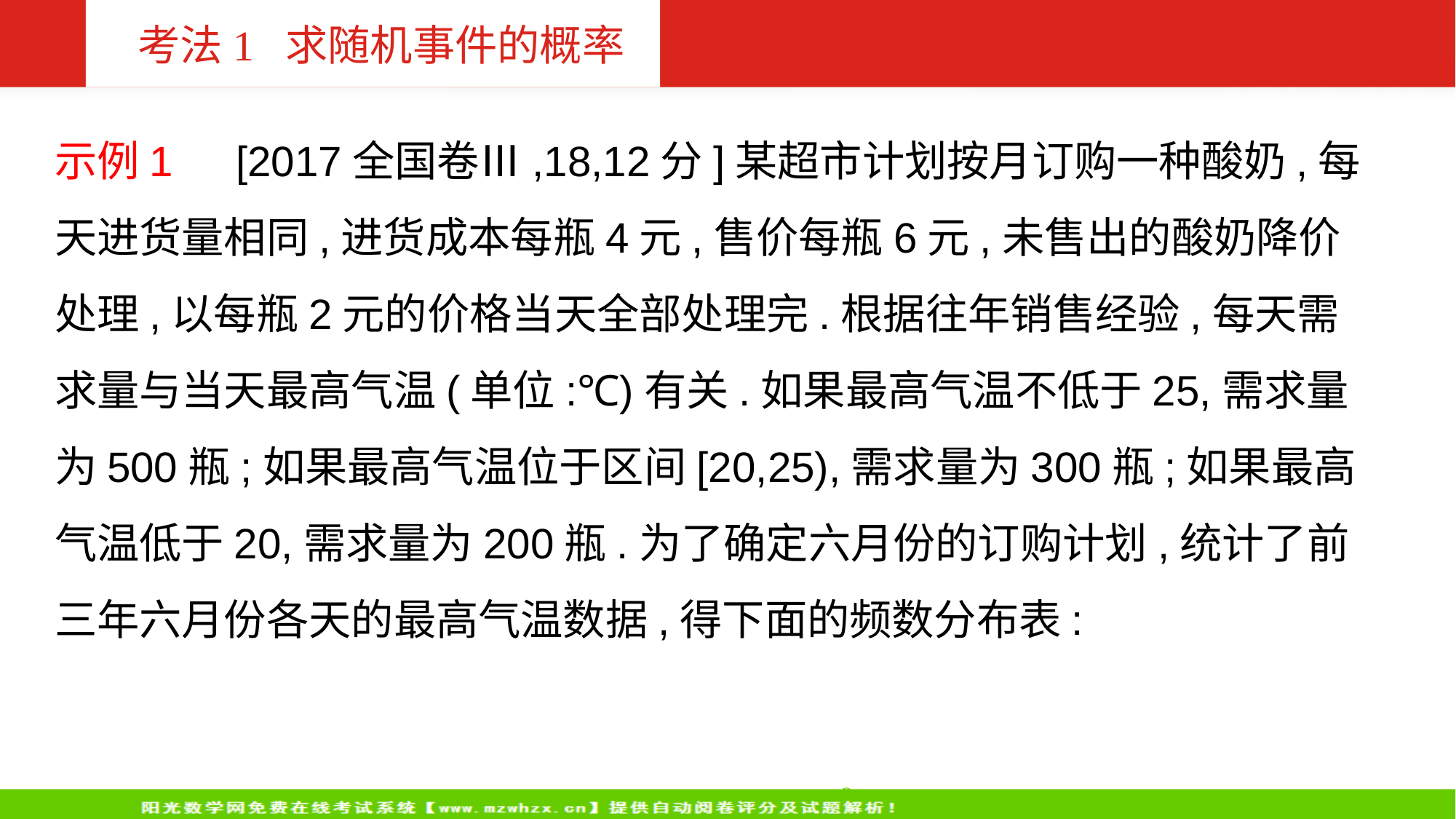

考法1  求随机事件的概率

示例1　[2017全国卷Ⅲ,18,12分]某超市计划按月订购一种酸奶,每天进货量相同,进货成本每瓶4元,售价每瓶6元,未售出的酸奶降价处理,以每瓶2元的价格当天全部处理完.根据往年销售经验,每天需求量与当天最高气温(单位:℃)有关.如果最高气温不低于25,需求量为500瓶;如果最高气温位于区间[20,25),需求量为300瓶;如果最高气温低于20,需求量为200瓶.为了确定六月份的订购计划,统计了前三年六月份各天的最高气温数据,得下面的频数分布表: